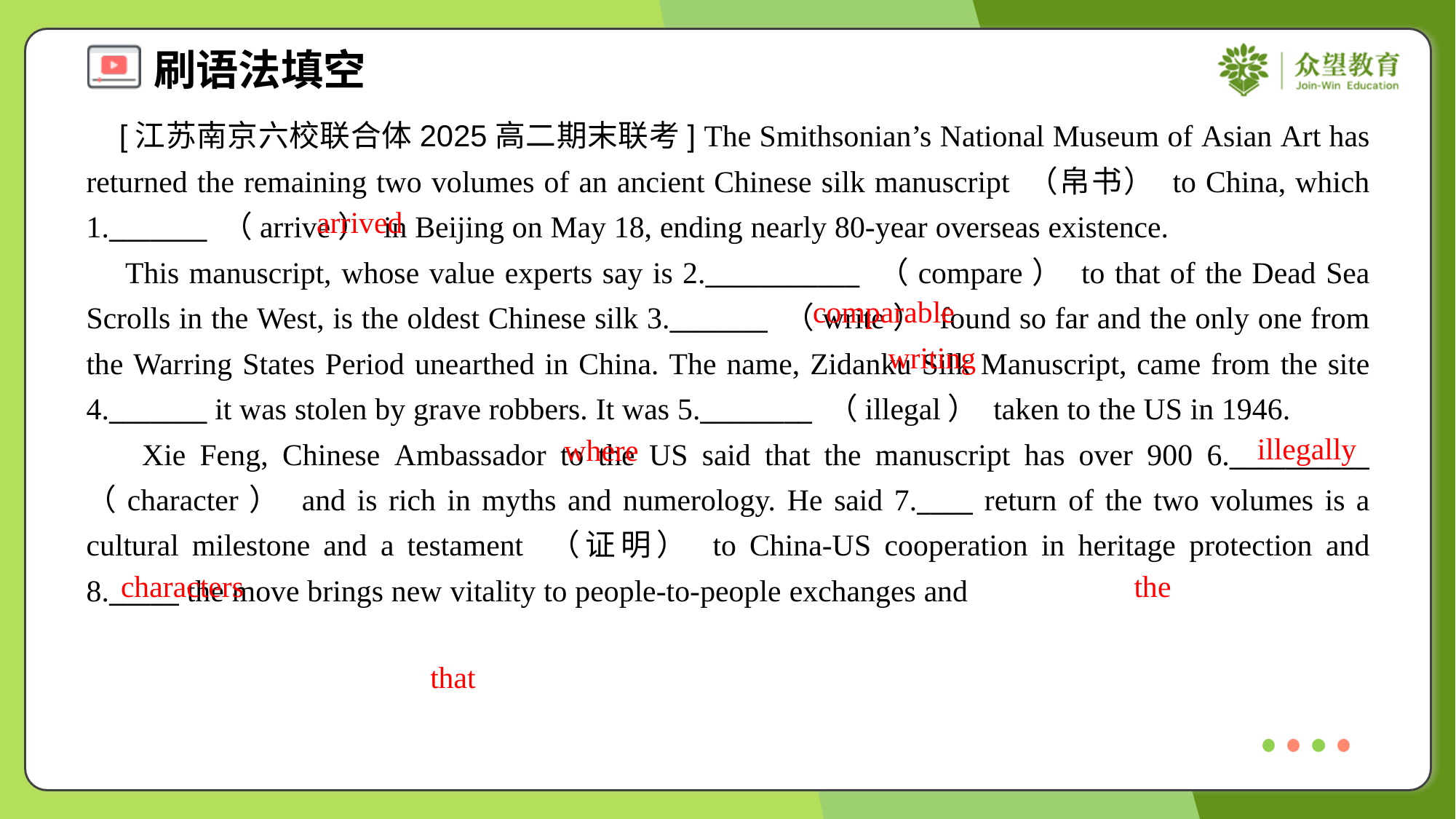

[江苏南京六校联合体2025高二期末联考] The Smithsonian’s National Museum of Asian Art has returned the remaining two volumes of an ancient Chinese silk manuscript （帛书） to China, which 1._______ （arrive） in Beijing on May 18, ending nearly 80-year overseas existence.
    This manuscript, whose value experts say is 2.___________ （compare） to that of the Dead Sea Scrolls in the West, is the oldest Chinese silk 3._______ （write） found so far and the only one from the Warring States Period unearthed in China. The name, Zidanku Silk Manuscript, came from the site 4._______ it was stolen by grave robbers. It was 5.________ （illegal） taken to the US in 1946.
    Xie Feng, Chinese Ambassador to the US said that the manuscript has over 900 6.__________ （character） and is rich in myths and numerology. He said 7.____ return of the two volumes is a cultural milestone and a testament （证明） to China-US cooperation in heritage protection and 8._____ the move brings new vitality to people-to-people exchanges and
arrived
comparable
writing
illegally
where
characters
the
that